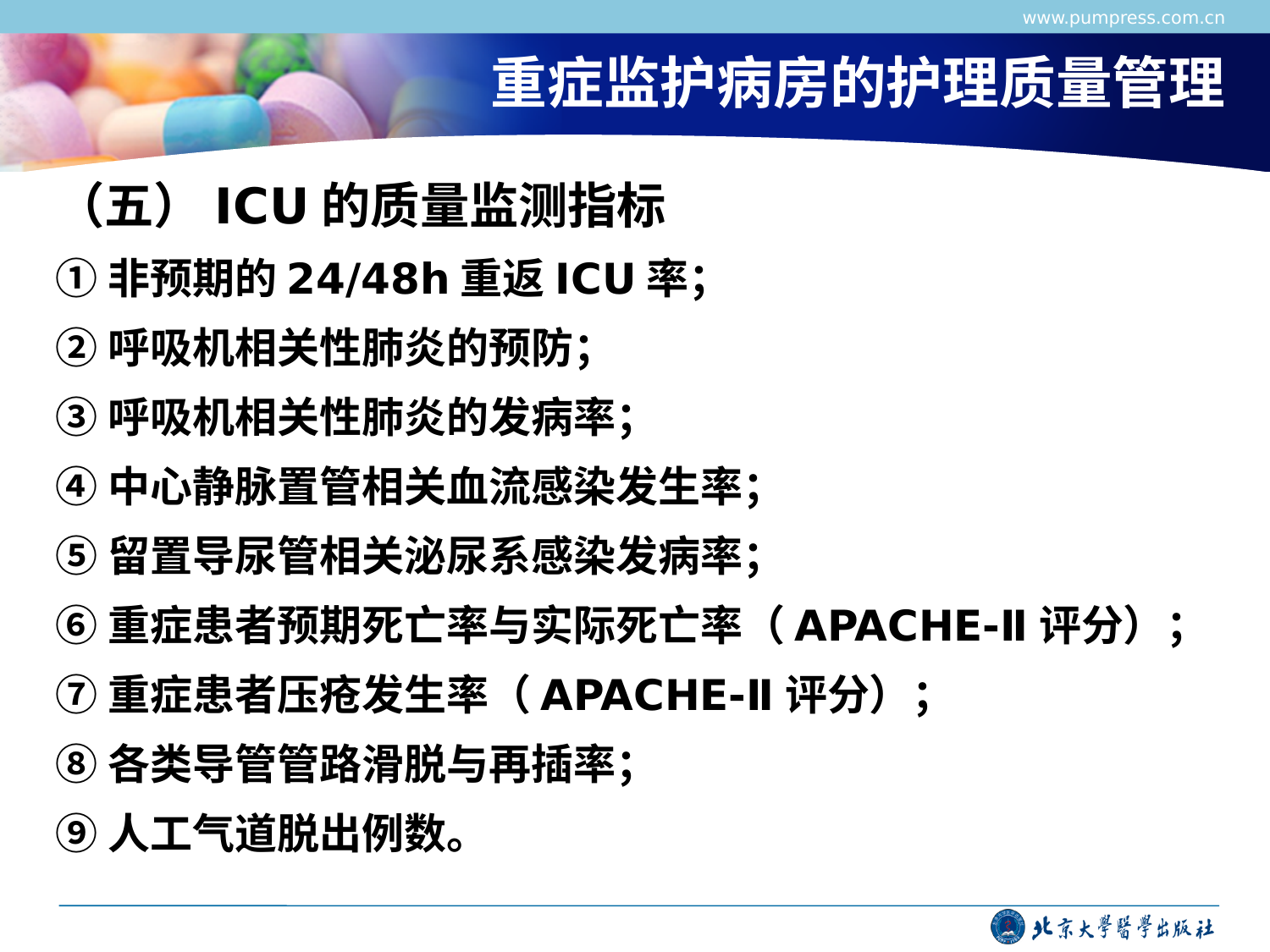

www.pumpress.com.cn
# 重症监护病房的护理质量管理
（五）ICU的质量监测指标
①非预期的24/48h重返ICU率；
②呼吸机相关性肺炎的预防；
③呼吸机相关性肺炎的发病率；
④中心静脉置管相关血流感染发生率；
⑤留置导尿管相关泌尿系感染发病率；
⑥重症患者预期死亡率与实际死亡率（APACHE-Ⅱ评分）；
⑦重症患者压疮发生率（APACHE-Ⅱ评分）；
⑧各类导管管路滑脱与再插率；
⑨人工气道脱出例数。